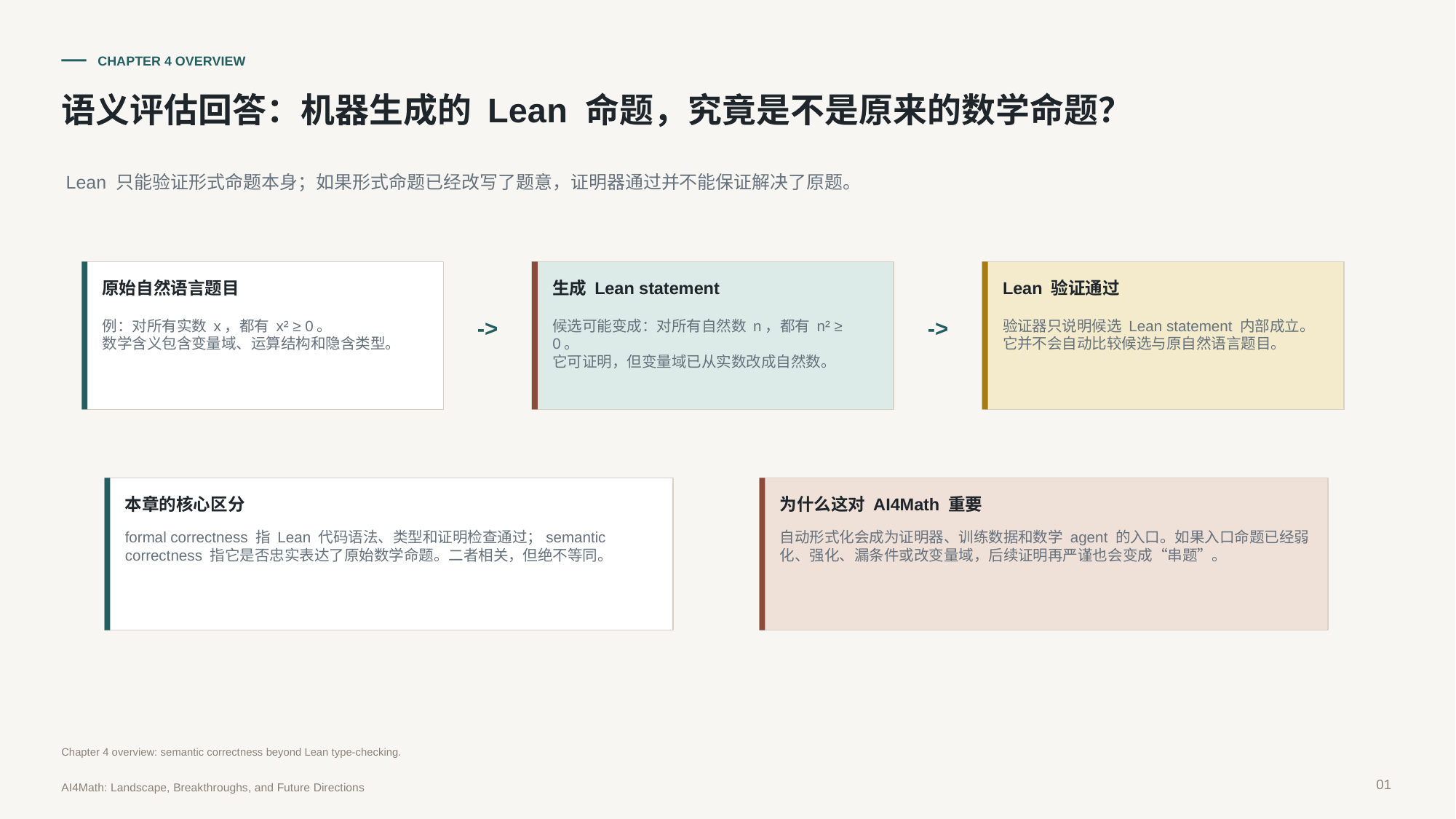

CHAPTER 4 OVERVIEW

语义评估回答：机器生成的 Lean 命题，究竟是不是原来的数学命题？
Lean 只能验证形式命题本身；如果形式命题已经改写了题意，证明器通过并不能保证解决了原题。

原始自然语言题目
生成 Lean statement
Lean 验证通过
->
->
例：对所有实数 x，都有 x² ≥ 0。
数学含义包含变量域、运算结构和隐含类型。
候选可能变成：对所有自然数 n，都有 n² ≥ 0。
它可证明，但变量域已从实数改成自然数。
验证器只说明候选 Lean statement 内部成立。
它并不会自动比较候选与原自然语言题目。

本章的核心区分
为什么这对 AI4Math 重要
formal correctness 指 Lean 代码语法、类型和证明检查通过；semantic correctness 指它是否忠实表达了原始数学命题。二者相关，但绝不等同。
自动形式化会成为证明器、训练数据和数学 agent 的入口。如果入口命题已经弱化、强化、漏条件或改变量域，后续证明再严谨也会变成“串题”。
Chapter 4 overview: semantic correctness beyond Lean type-checking.
01
AI4Math: Landscape, Breakthroughs, and Future Directions